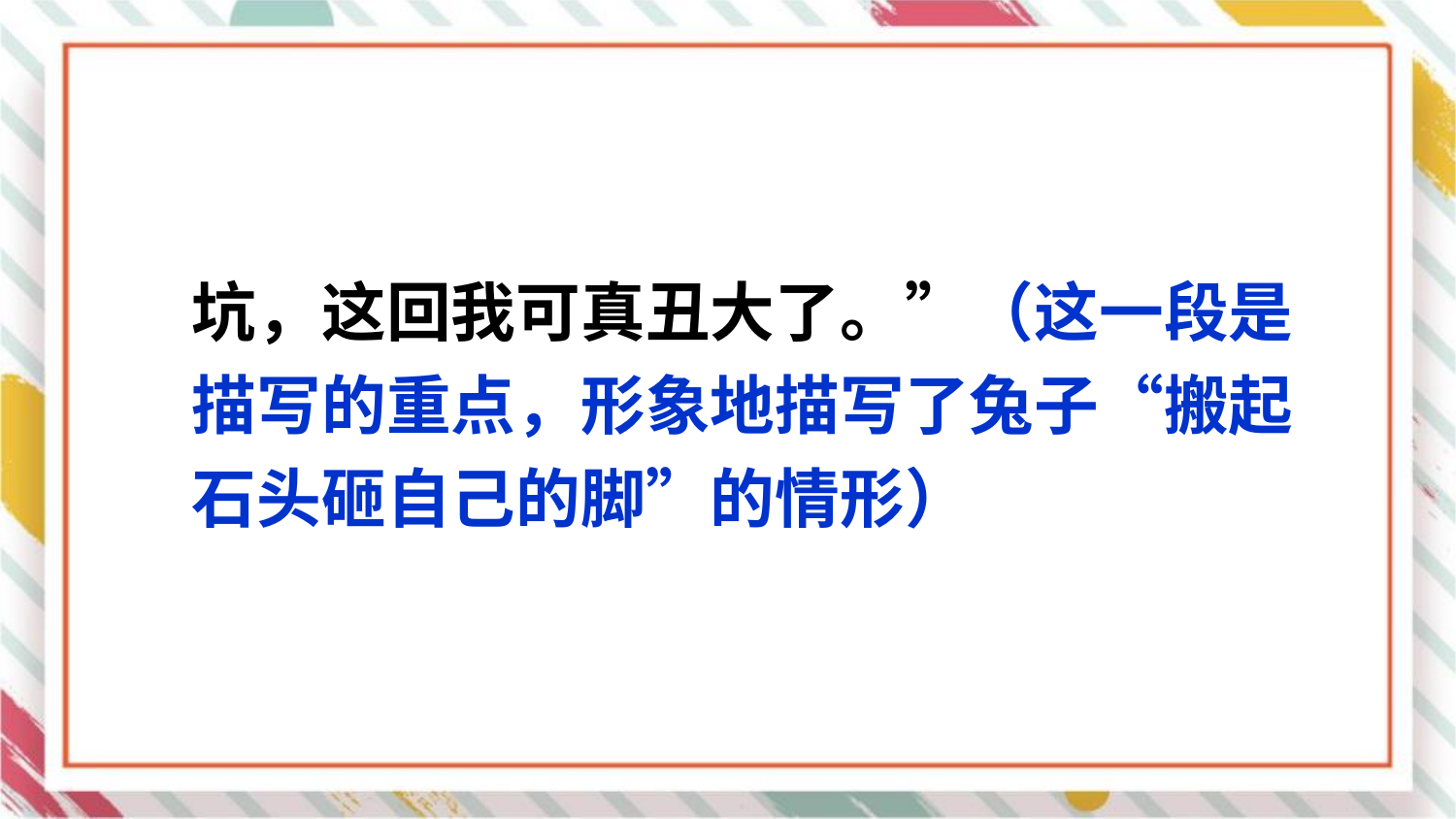

坑，这回我可真丑大了。”（这一段是描写的重点，形象地描写了兔子“搬起石头砸自己的脚”的情形）